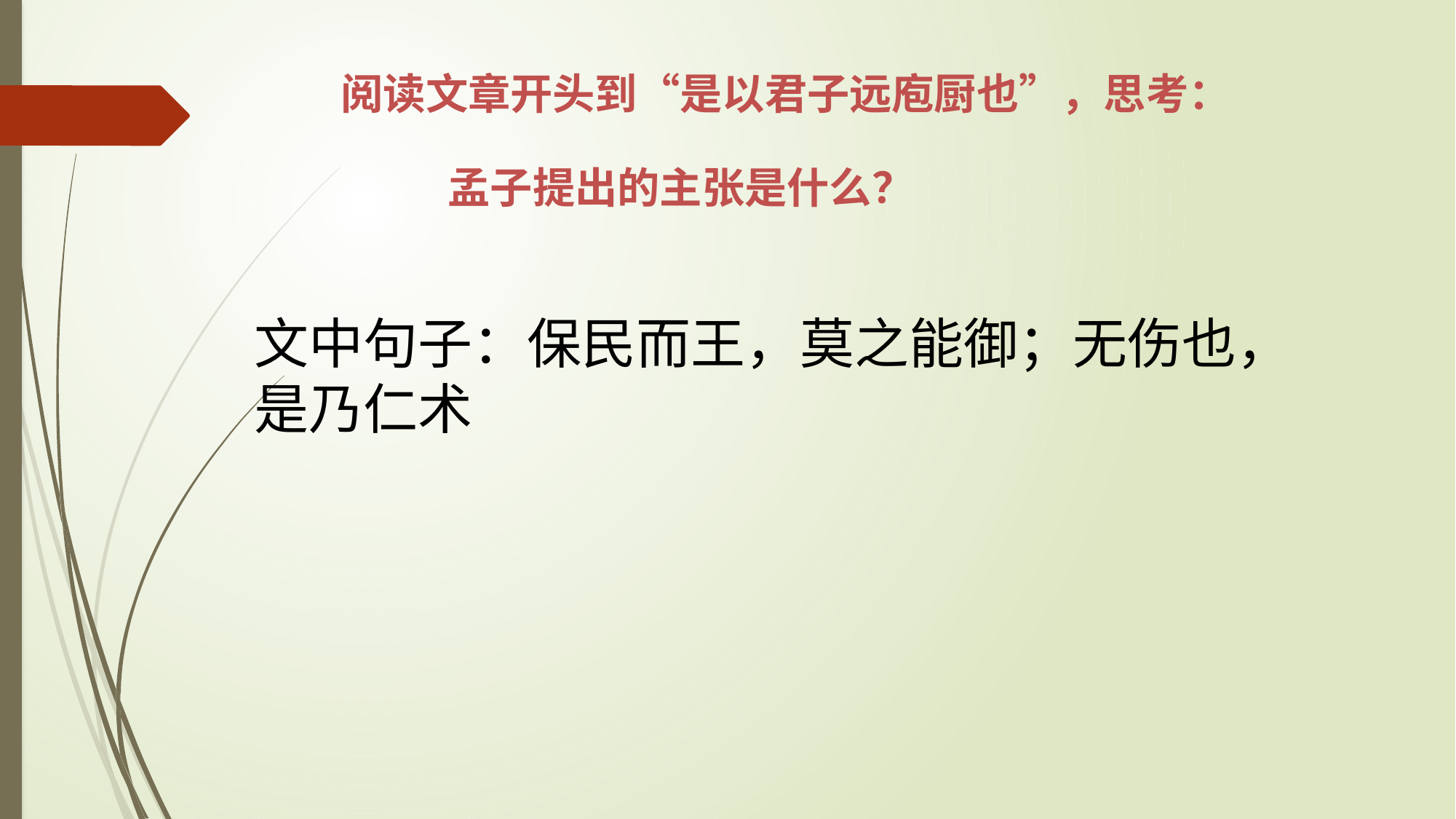

阅读文章开头到“是以君子远庖厨也”，思考：
孟子提出的主张是什么？
文中句子：保民而王，莫之能御；无伤也，是乃仁术